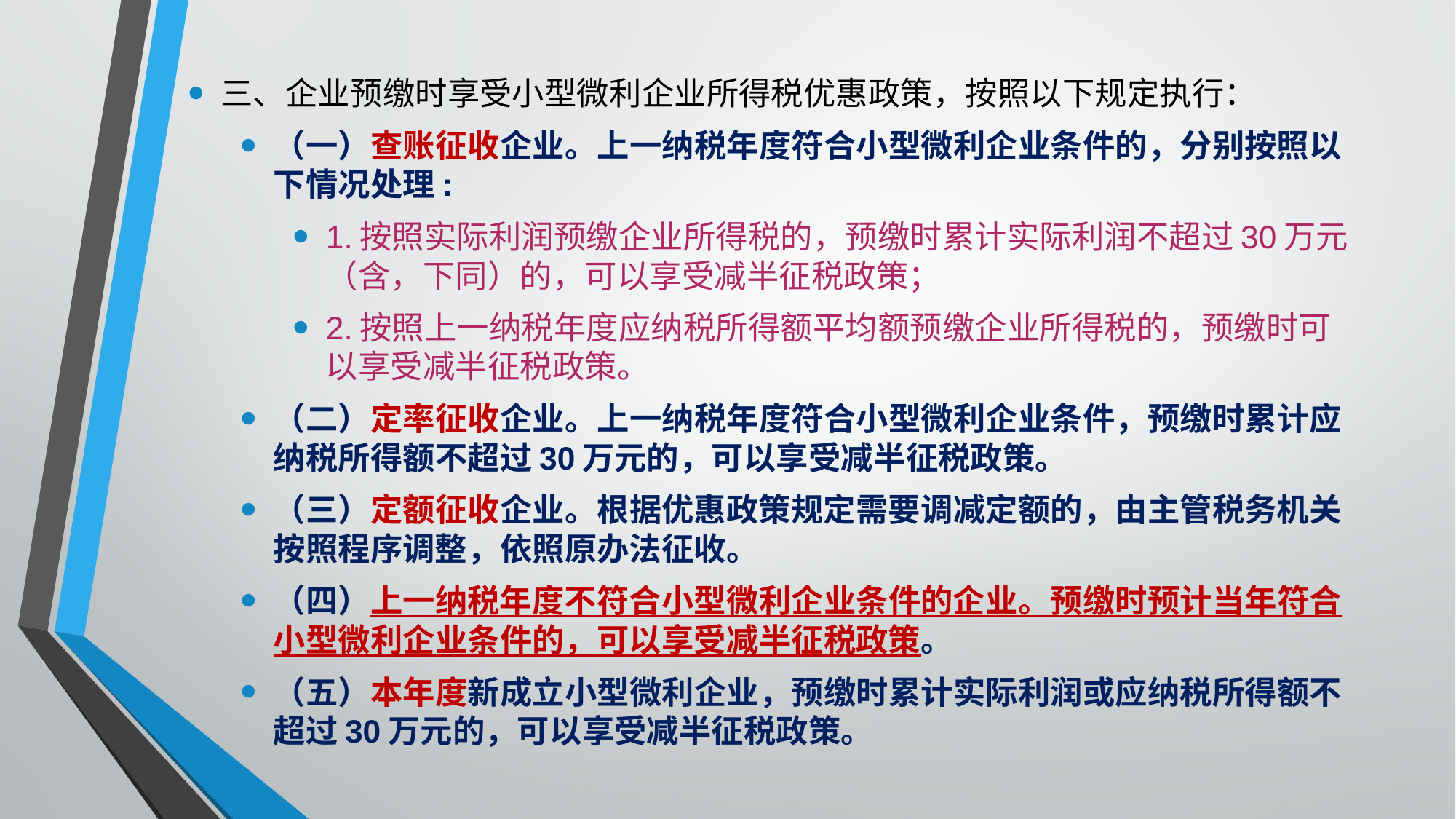

三、企业预缴时享受小型微利企业所得税优惠政策，按照以下规定执行：
（一）查账征收企业。上一纳税年度符合小型微利企业条件的，分别按照以下情况处理:
1.按照实际利润预缴企业所得税的，预缴时累计实际利润不超过30万元（含，下同）的，可以享受减半征税政策；
2.按照上一纳税年度应纳税所得额平均额预缴企业所得税的，预缴时可以享受减半征税政策。
（二）定率征收企业。上一纳税年度符合小型微利企业条件，预缴时累计应纳税所得额不超过30万元的，可以享受减半征税政策。
（三）定额征收企业。根据优惠政策规定需要调减定额的，由主管税务机关按照程序调整，依照原办法征收。
（四）上一纳税年度不符合小型微利企业条件的企业。预缴时预计当年符合小型微利企业条件的，可以享受减半征税政策。
（五）本年度新成立小型微利企业，预缴时累计实际利润或应纳税所得额不超过30万元的，可以享受减半征税政策。